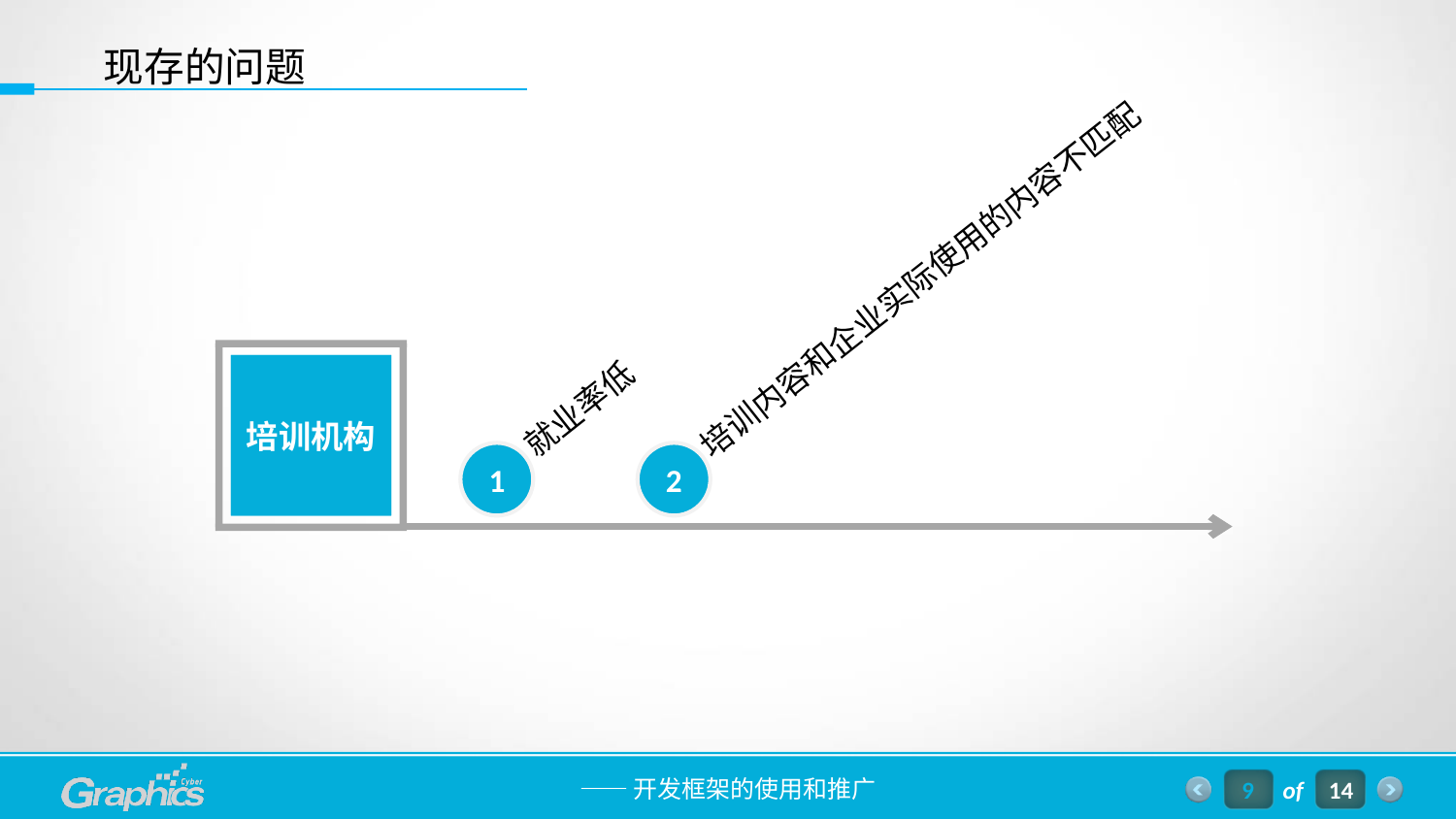

现存的问题

培训内容和企业实际使用的内容不匹配
2

企业
培训机构
就业率低
1

9